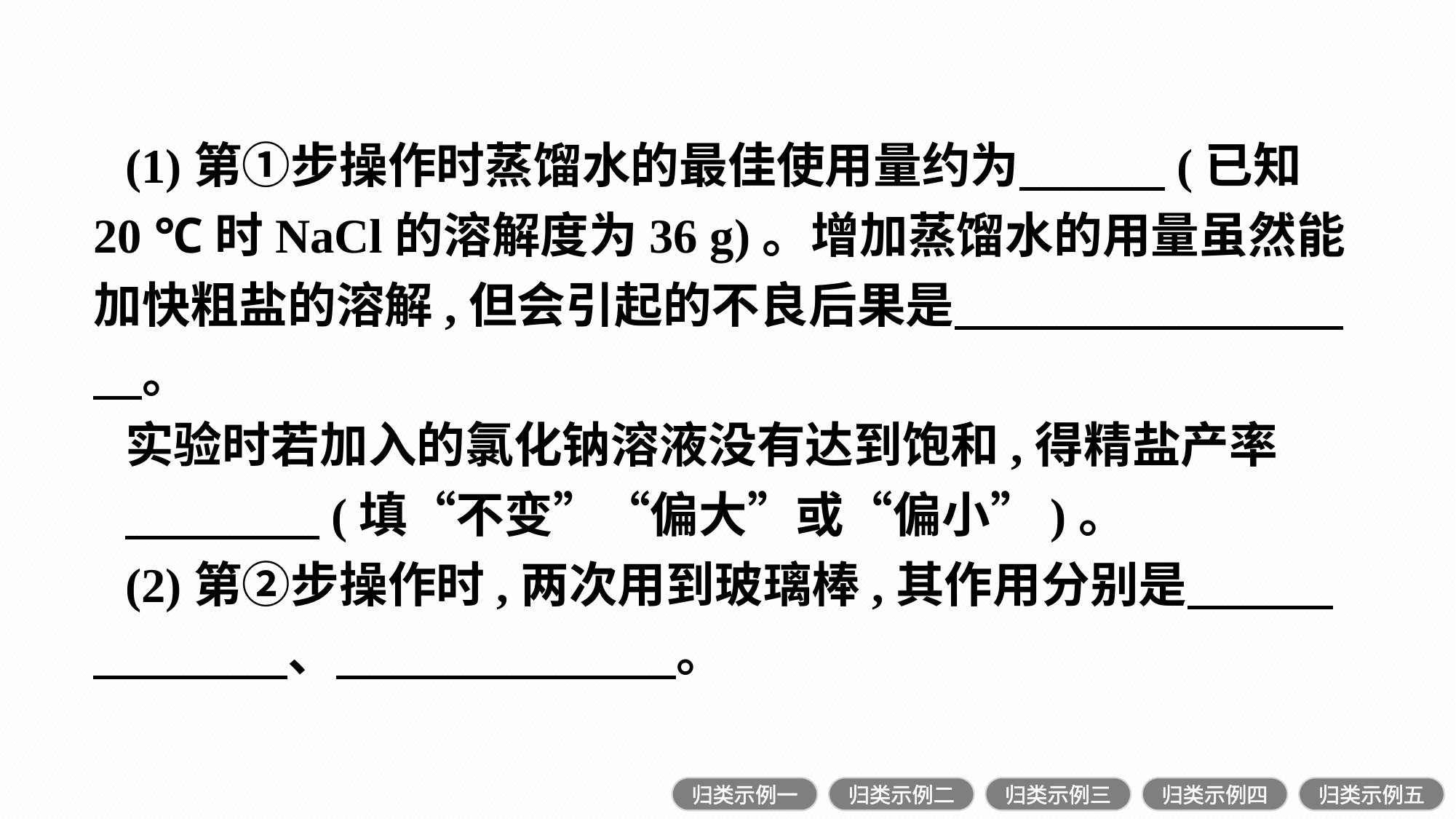

(1)第①步操作时蒸馏水的最佳使用量约为　　　(已知20 ℃时NaCl的溶解度为36 g)。增加蒸馏水的用量虽然能加快粗盐的溶解,但会引起的不良后果是　　　　　　　　　。
实验时若加入的氯化钠溶液没有达到饱和,得精盐产率
　　　　(填“不变”“偏大”或“偏小”)。
(2)第②步操作时,两次用到玻璃棒,其作用分别是　　　　　　　、　　　　　　　。